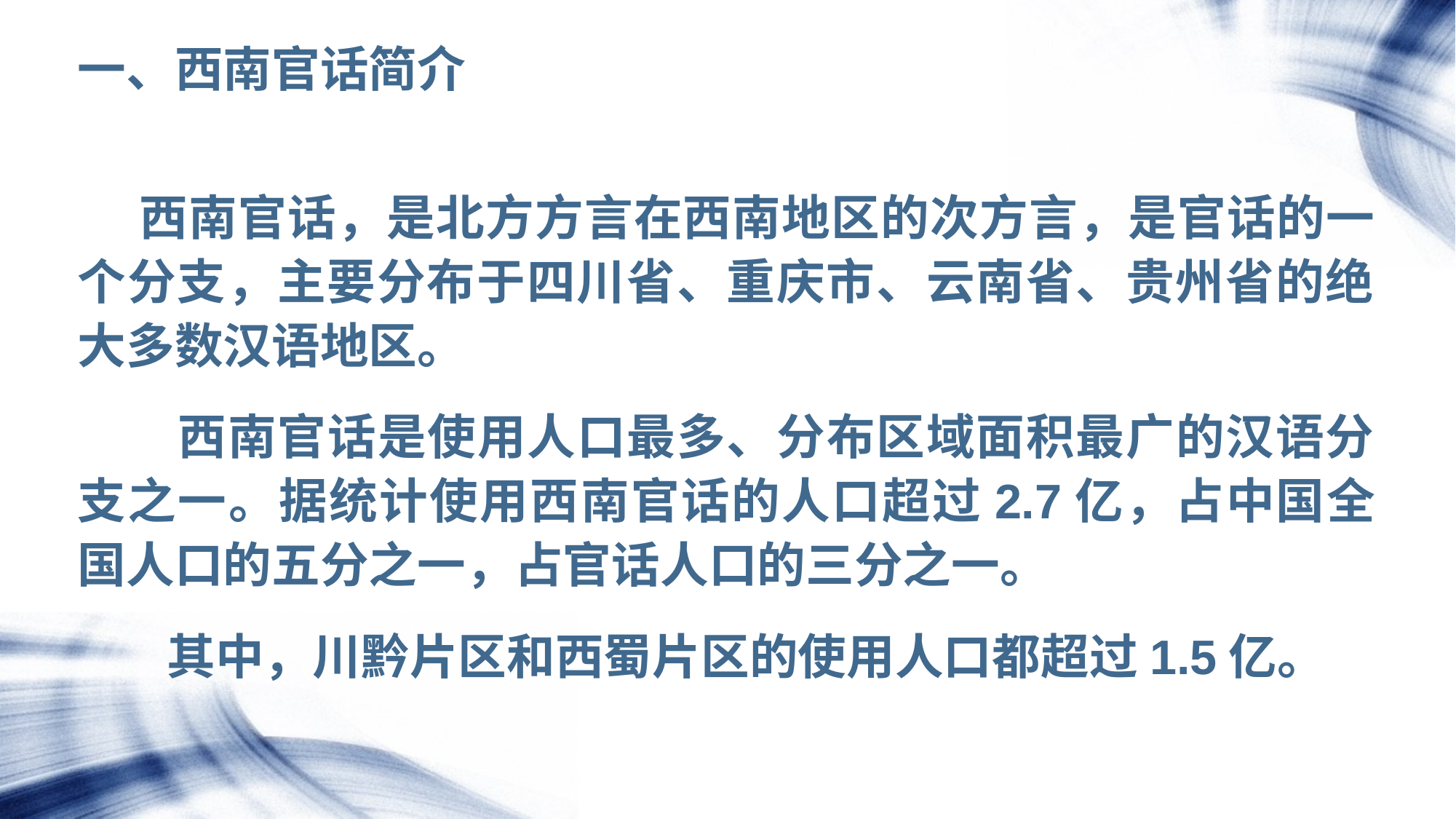

# 一、西南官话简介
       西南官话，是北方方言在西南地区的次方言，是官话的一个分支，主要分布于四川省、重庆市、云南省、贵州省的绝大多数汉语地区。
       西南官话是使用人口最多、分布区域面积最广的汉语分支之一。据统计使用西南官话的人口超过2.7亿，占中国全国人口的五分之一，占官话人口的三分之一。
       其中，川黔片区和西蜀片区的使用人口都超过1.5亿。